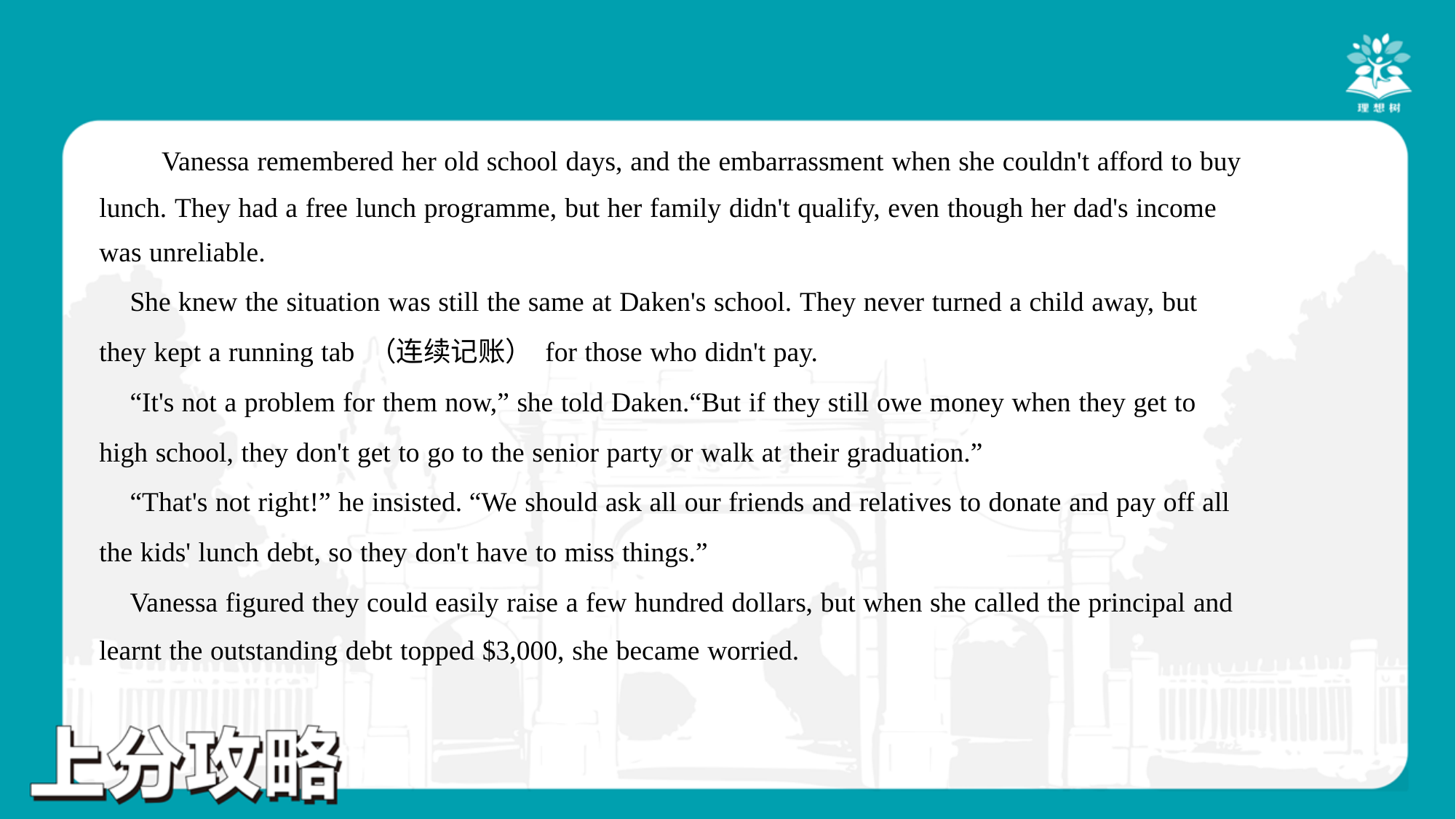

Vanessa remembered her old school days, and the embarrassment when she couldn't afford to buy
lunch. They had a free lunch programme, but her family didn't qualify, even though her dad's income
was unreliable.#1.2
    She knew the situation was still the same at Daken's school. They never turned a child away, but
they kept a running tab （连续记账） for those who didn't pay.
    “It's not a problem for them now,” she told Daken.“But if they still owe money when they get to
high school, they don't get to go to the senior party or walk at their graduation.”
    “That's not right!” he insisted. “We should ask all our friends and relatives to donate and pay off all
the kids' lunch debt, so they don't have to miss things.”
    Vanessa figured they could easily raise a few hundred dollars, but when she called the principal and
learnt the outstanding debt topped $3,000, she became worried.#1.3